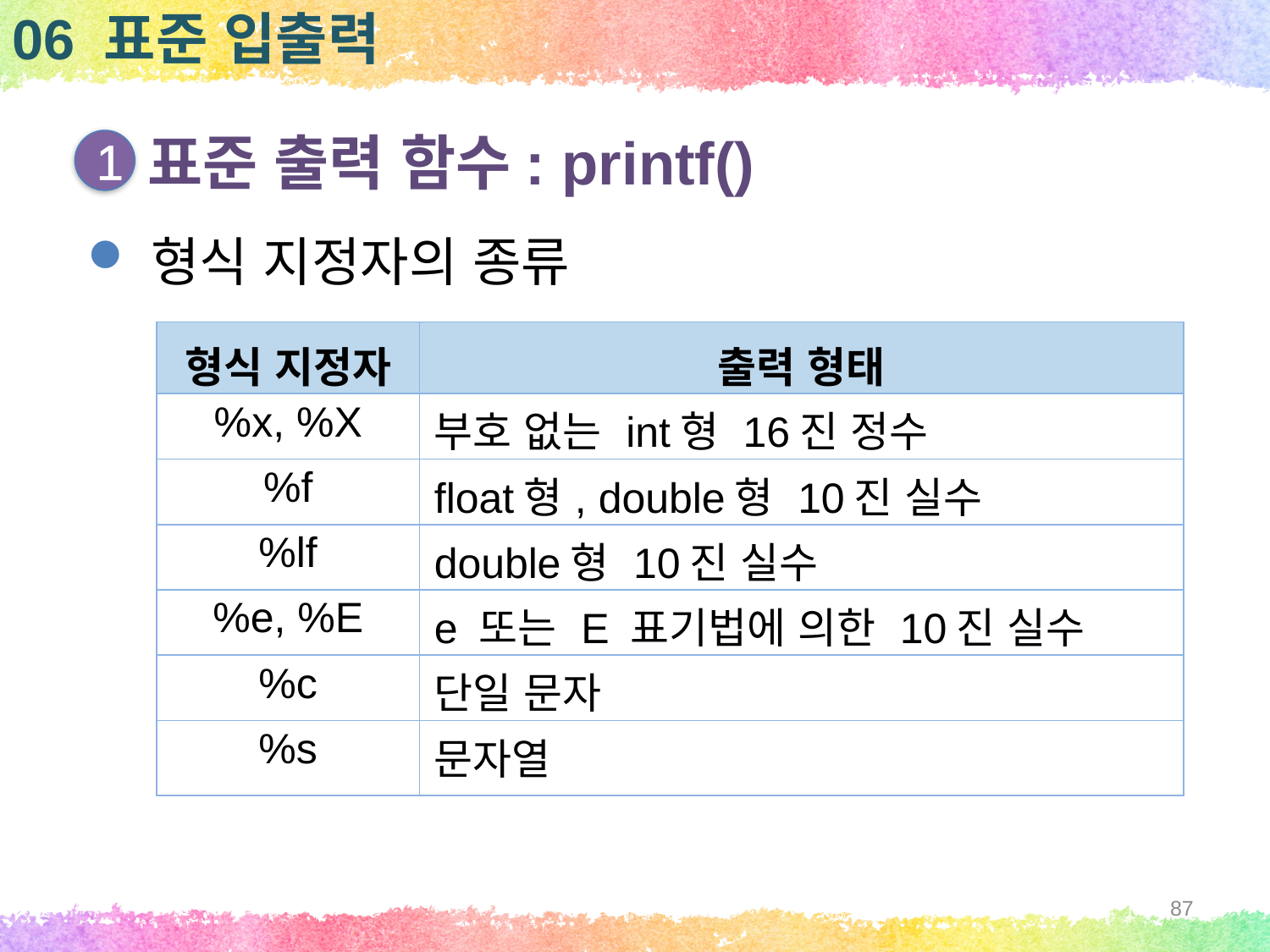

06 표준 입출력
표준 출력 함수: printf()
1
형식 지정자의 종류
| 형식 지정자 | 출력 형태 |
| --- | --- |
| %x, %X | 부호 없는 int형 16진 정수 |
| %f | float형, double형 10진 실수 |
| %lf | double형 10진 실수 |
| %e, %E | e 또는 E 표기법에 의한 10진 실수 |
| %c | 단일 문자 |
| %s | 문자열 |
87